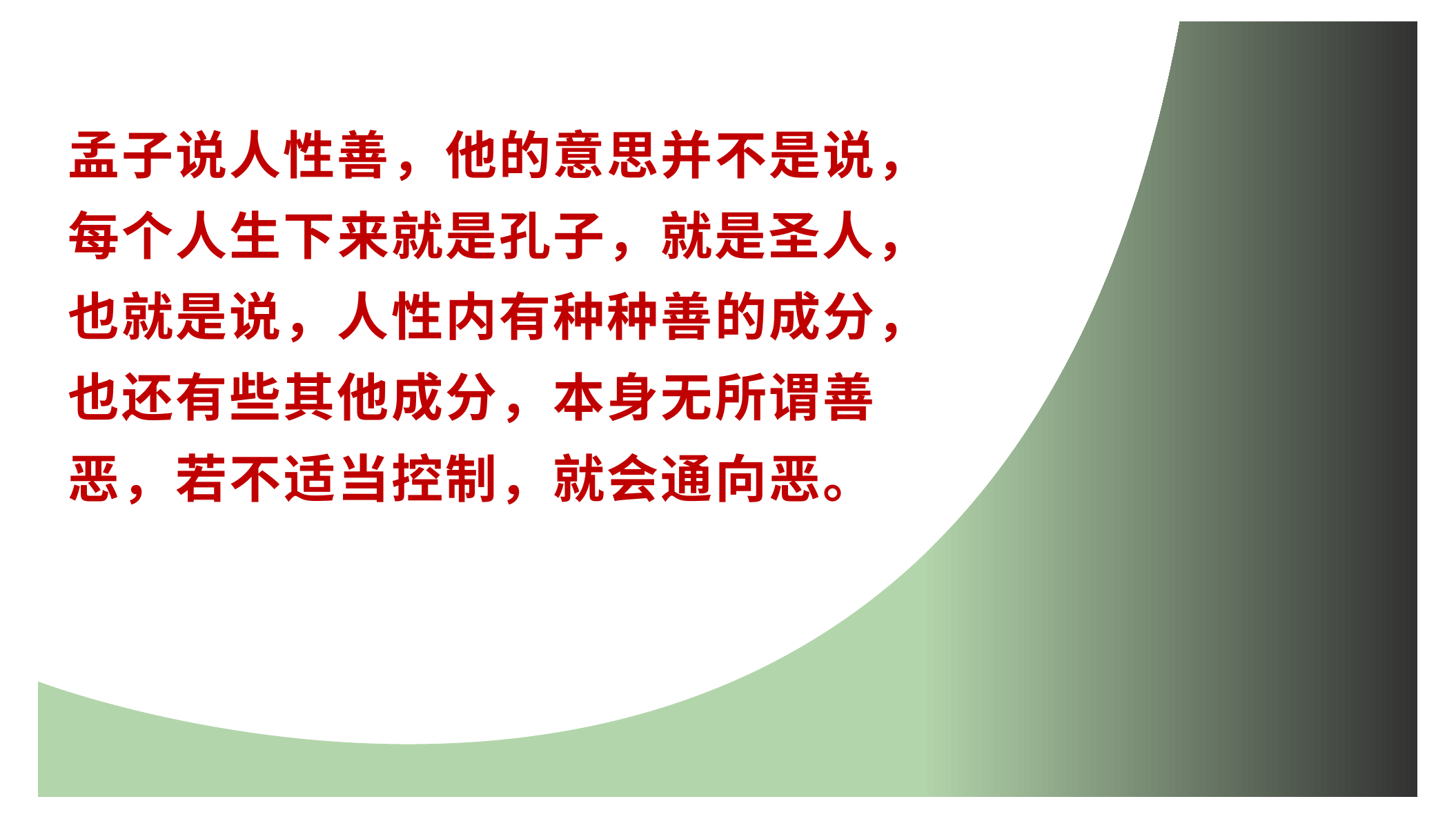

孟子说人性善，他的意思并不是说，每个人生下来就是孔子，就是圣人，也就是说，人性内有种种善的成分，也还有些其他成分，本身无所谓善恶，若不适当控制，就会通向恶。